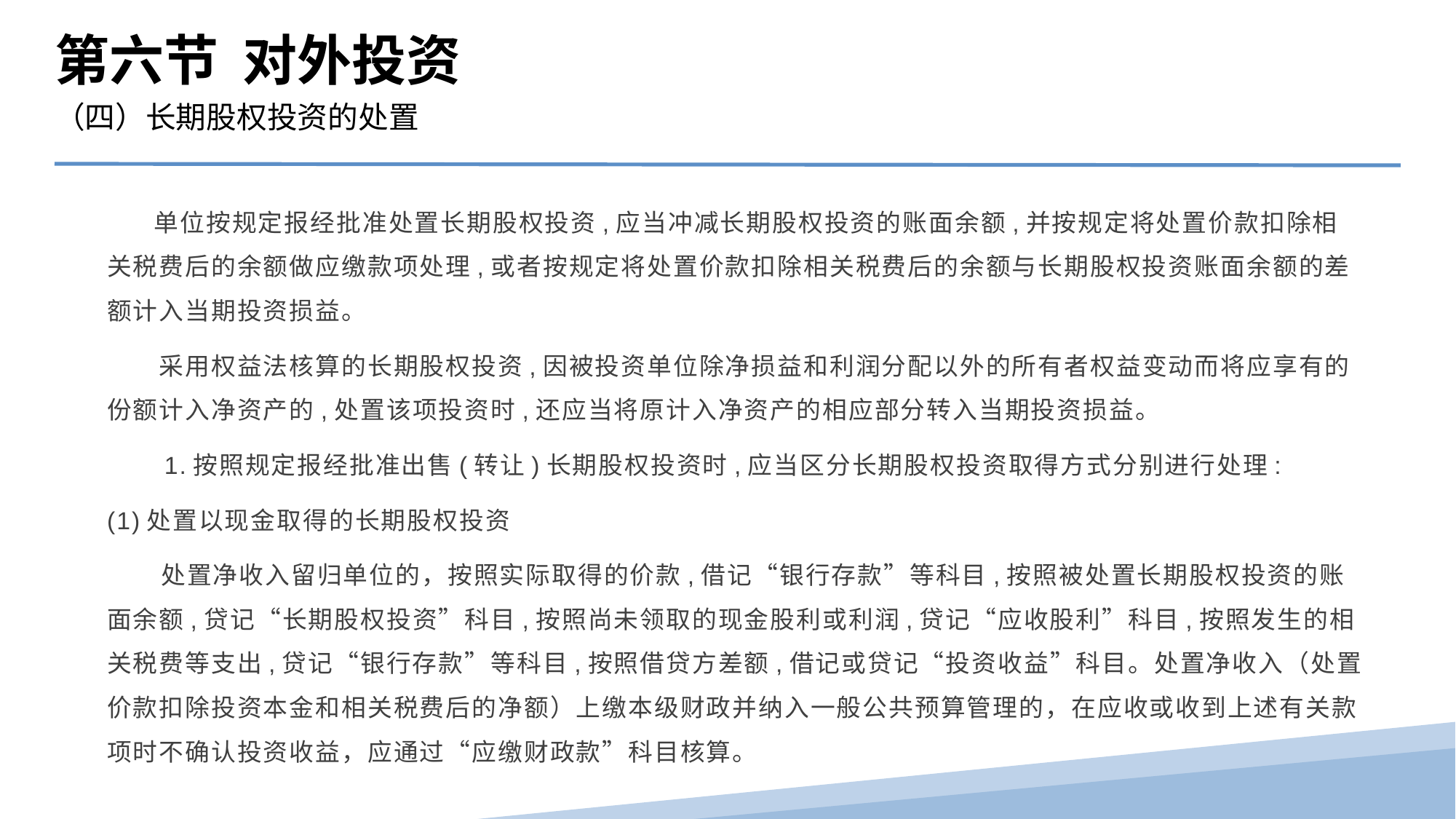

第六节  对外投资
（四）长期股权投资的处置
      单位按规定报经批准处置长期股权投资,应当冲减长期股权投资的账面余额,并按规定将处置价款扣除相关税费后的余额做应缴款项处理,或者按规定将处置价款扣除相关税费后的余额与长期股权投资账面余额的差额计入当期投资损益。
　　采用权益法核算的长期股权投资,因被投资单位除净损益和利润分配以外的所有者权益变动而将应享有的份额计入净资产的,处置该项投资时,还应当将原计入净资产的相应部分转入当期投资损益。
　　1.按照规定报经批准出售(转让)长期股权投资时,应当区分长期股权投资取得方式分别进行处理:
(1)处置以现金取得的长期股权投资
       处置净收入留归单位的，按照实际取得的价款,借记“银行存款”等科目,按照被处置长期股权投资的账面余额,贷记“长期股权投资”科目,按照尚未领取的现金股利或利润,贷记“应收股利”科目,按照发生的相关税费等支出,贷记“银行存款”等科目,按照借贷方差额,借记或贷记“投资收益”科目。处置净收入（处置价款扣除投资本金和相关税费后的净额）上缴本级财政并纳入一般公共预算管理的，在应收或收到上述有关款项时不确认投资收益，应通过“应缴财政款”科目核算。